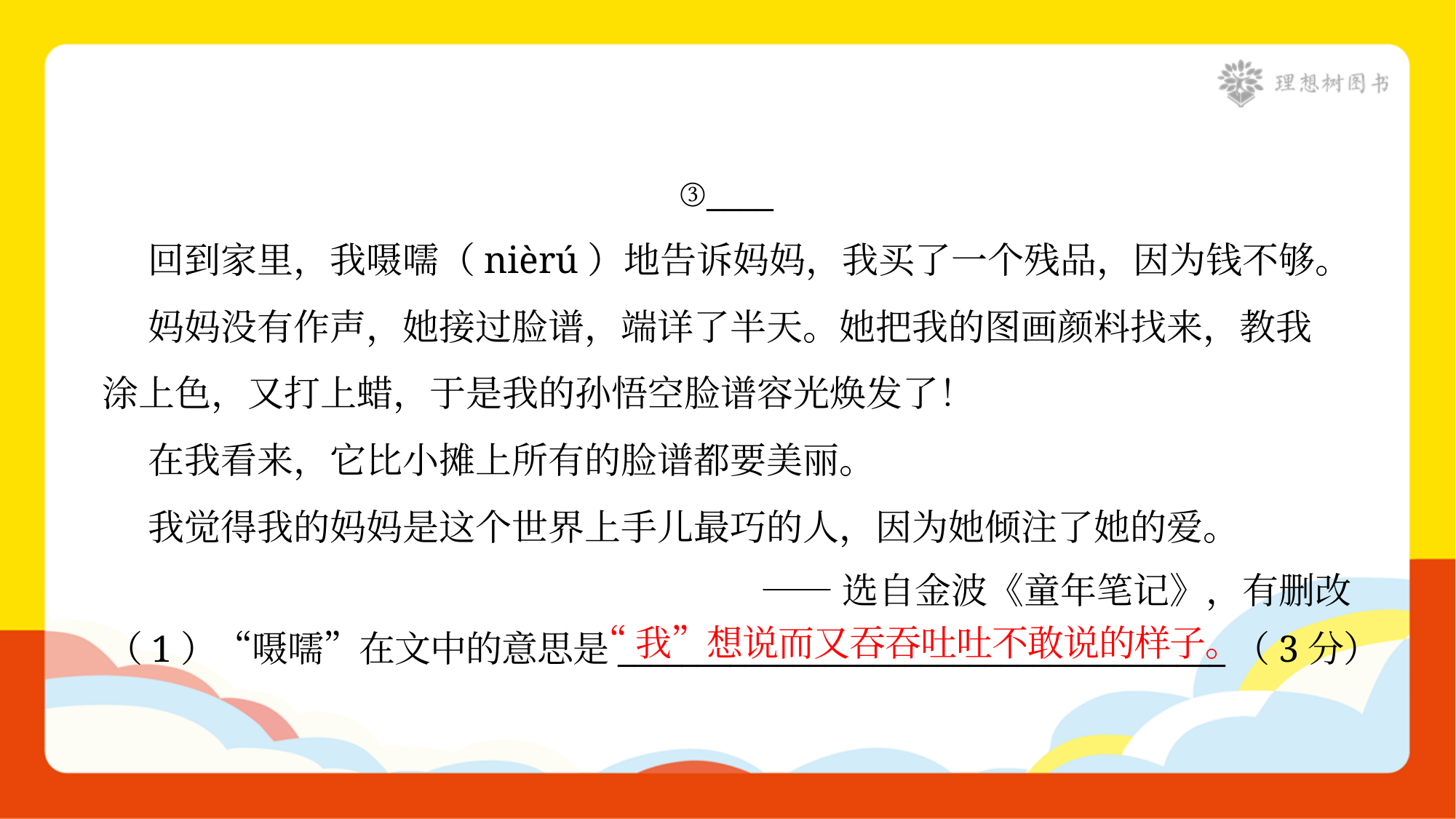

③____
    回到家里，我嗫嚅（nièrú）地告诉妈妈，我买了一个残品，因为钱不够。
    妈妈没有作声，她接过脸谱，端详了半天。她把我的图画颜料找来，教我
涂上色，又打上蜡，于是我的孙悟空脸谱容光焕发了！
    在我看来，它比小摊上所有的脸谱都要美丽。
    我觉得我的妈妈是这个世界上手儿最巧的人，因为她倾注了她的爱。
——选自金波《童年笔记》，有删改
“我”想说而又吞吞吐吐不敢说的样子。
（1）“嗫嚅”在文中的意思是______________________________________（3分）